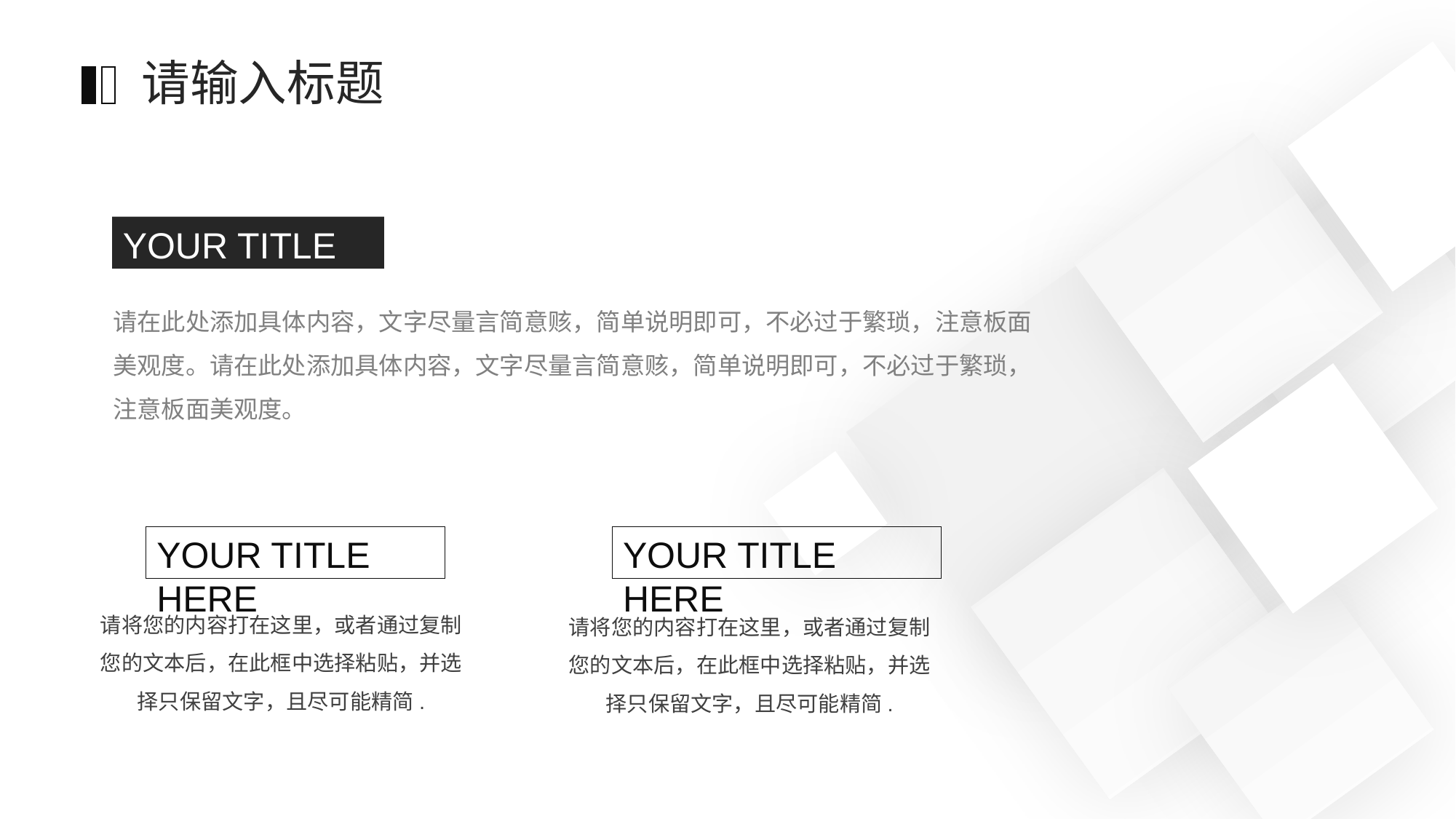

请输入标题

YOUR TITLE HERE

请在此处添加具体内容，文字尽量言简意赅，简单说明即可，不必过于繁琐，注意板面美观度。请在此处添加具体内容，文字尽量言简意赅，简单说明即可，不必过于繁琐，注意板面美观度。

YOUR TITLE HERE
YOUR TITLE HERE

请将您的内容打在这里，或者通过复制您的文本后，在此框中选择粘贴，并选择只保留文字，且尽可能精简.
请将您的内容打在这里，或者通过复制您的文本后，在此框中选择粘贴，并选择只保留文字，且尽可能精简.